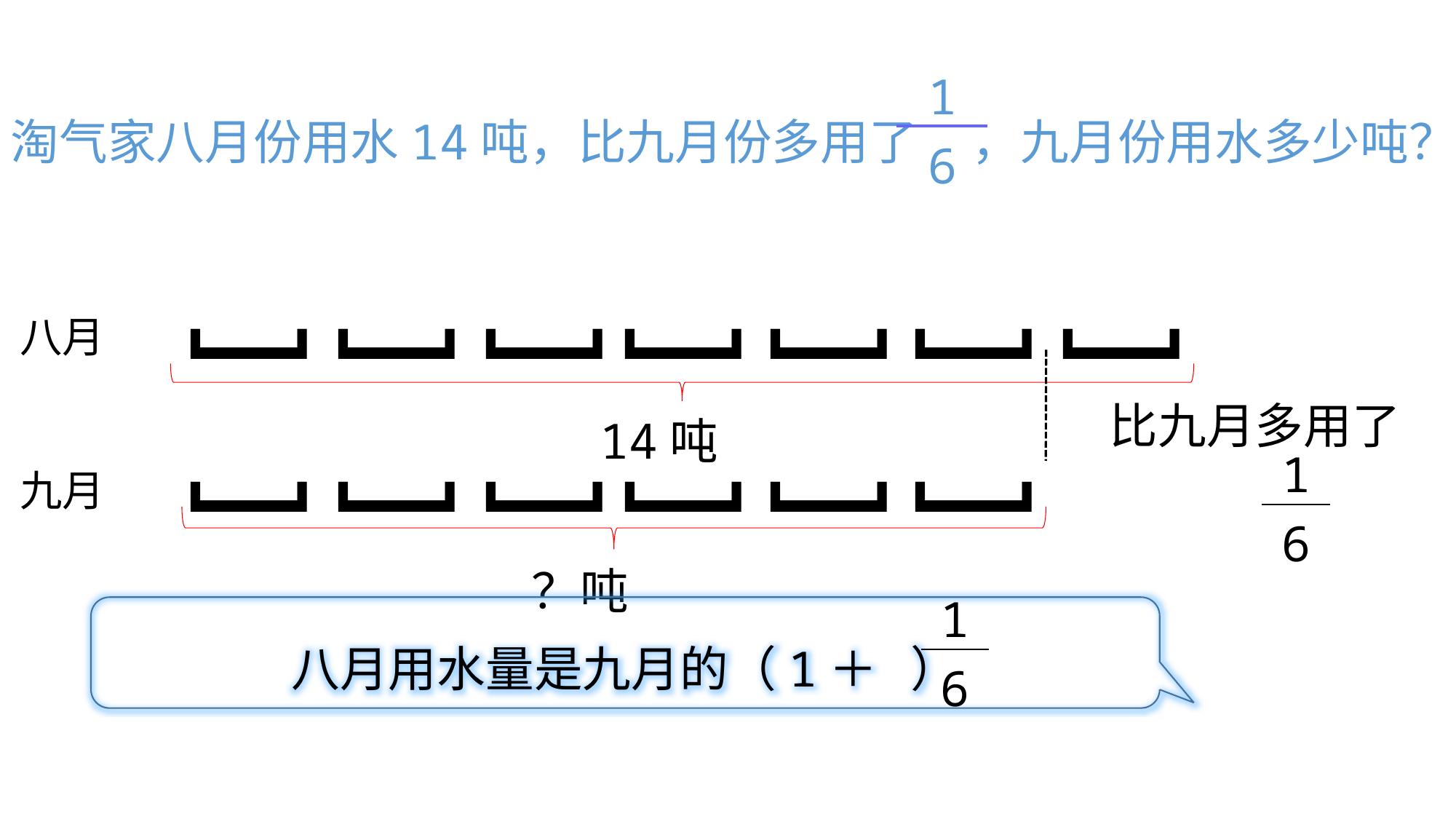

| 1 |
| --- |
| 6 |
淘气家八月份用水14吨，比九月份多用了     ，九月份用水多少吨？

八月
]
]
]
]
]
]
]
比九月多用了
14吨
九月
| 1 |
| --- |
| 6 |
]
]
]
]
]
]
？吨
| 1 |
| --- |
| 6 |
八月用水量是九月的（1＋   ）